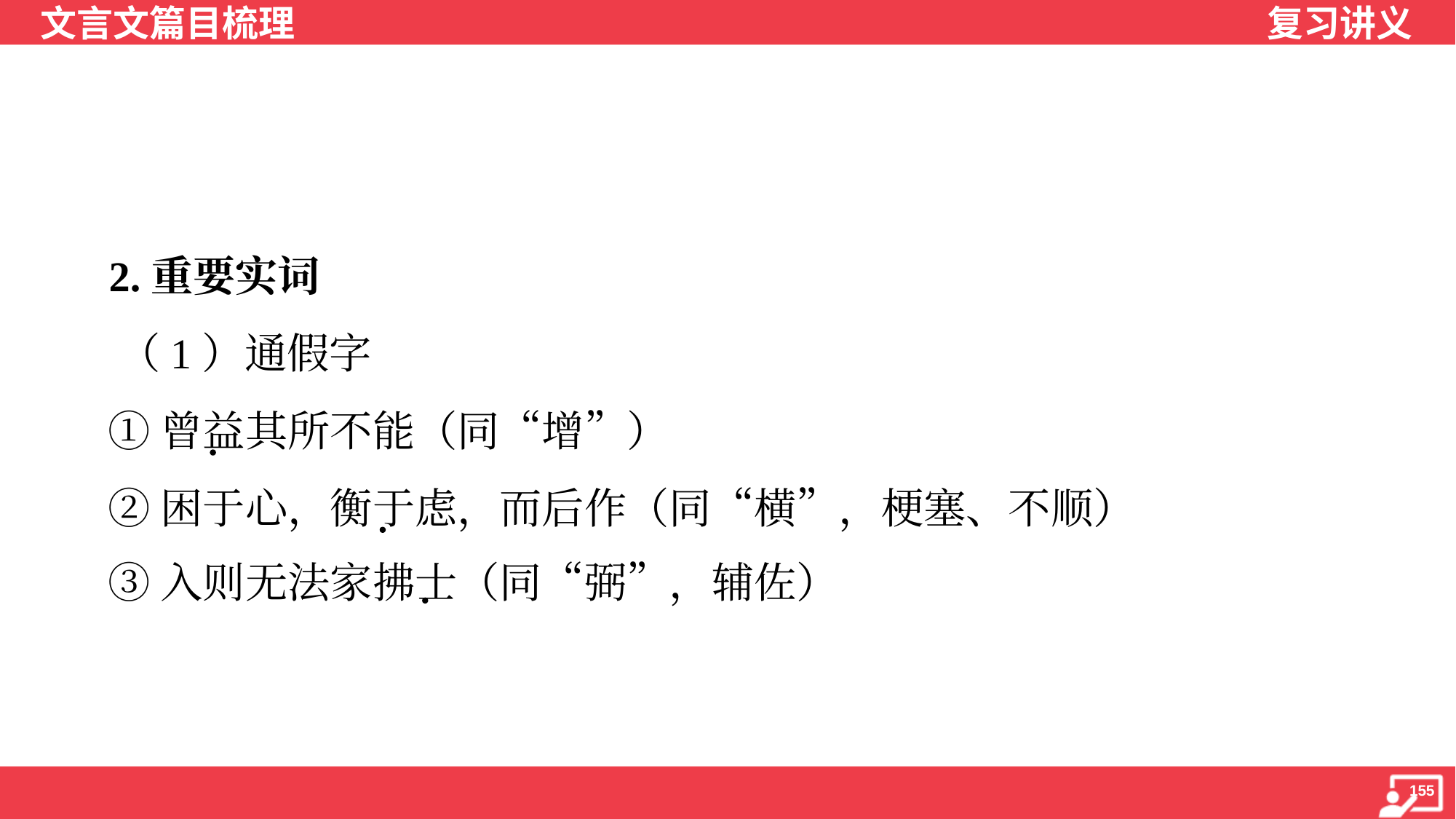

2.重要实词
    （1）通假字
    ①曾益其所不能（同“增”）
    ②困于心，衡于虑，而后作（同“横”，梗塞、不顺）
    ③入则无法家拂士（同“弼”，辅佐）